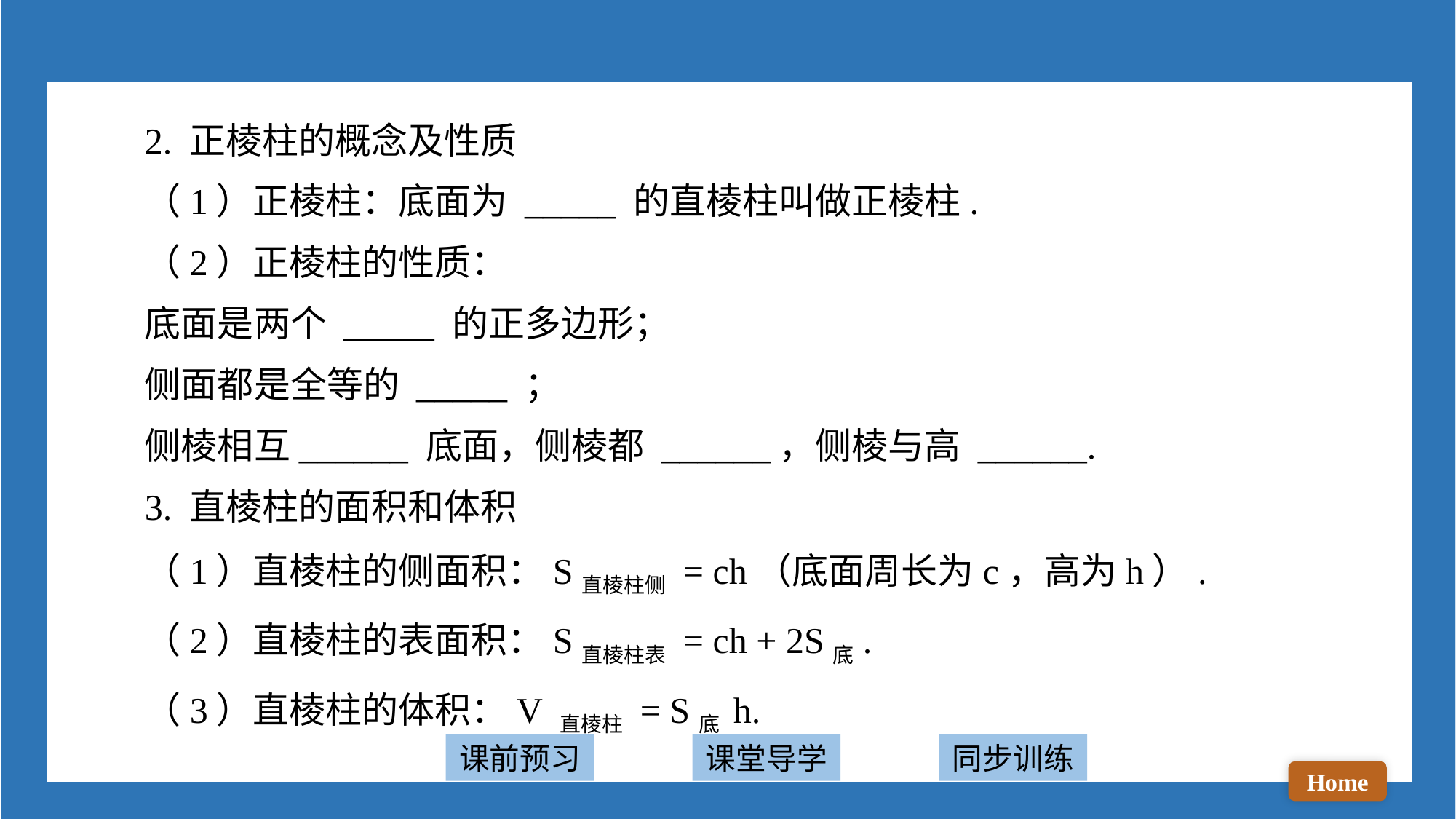

2. 正棱柱的概念及性质
（1）正棱柱：底面为 _____ 的直棱柱叫做正棱柱.
（2）正棱柱的性质：
底面是两个 _____ 的正多边形；
侧面都是全等的 _____ ；
侧棱相互______ 底面，侧棱都 ______，侧棱与高 ______.
3. 直棱柱的面积和体积
（1）直棱柱的侧面积：S直棱柱侧 = ch（底面周长为c，高为h）.
（2）直棱柱的表面积：S直棱柱表 = ch + 2S底.
（3）直棱柱的体积：V 直棱柱 = S底 h.